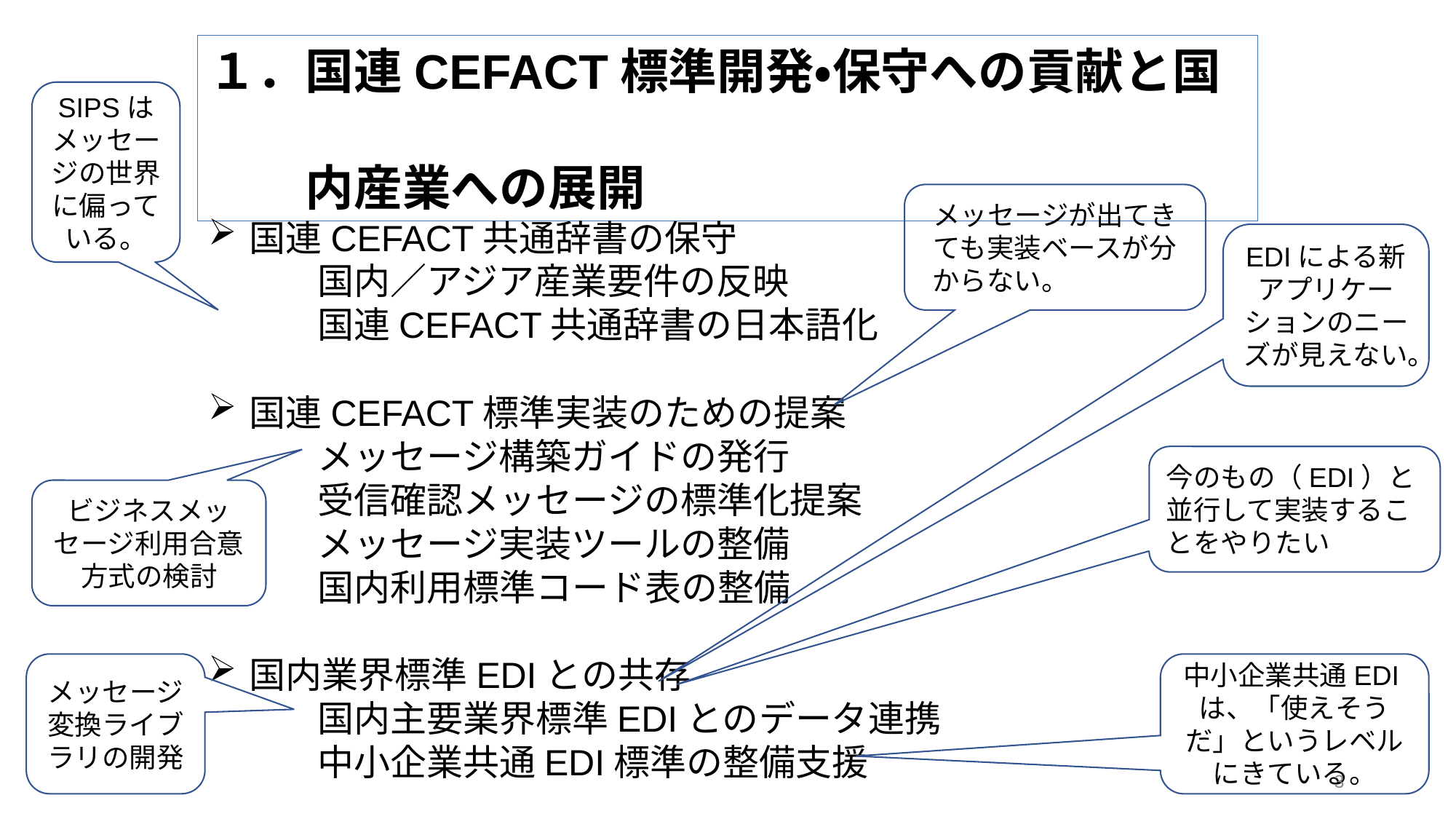

１．国連CEFACT標準開発・保守への貢献と国
　　内産業への展開
SIPSはメッセージの世界に偏っている。
メッセージが出てきても実装ベースが分からない。からない。
国連CEFACT共通辞書の保守
	国内／アジア産業要件の反映
	国連CEFACT共通辞書の日本語化

国連CEFACT標準実装のための提案
	メッセージ構築ガイドの発行
	受信確認メッセージの標準化提案
	メッセージ実装ツールの整備
	国内利用標準コード表の整備

国内業界標準EDIとの共存
	国内主要業界標準EDIとのデータ連携
	中小企業共通EDI標準の整備支援
EDIによる新アプリケーションのニーズが見えない。
今のもの（EDI）と並行して実装することをやりたい
ビジネスメッセージ利用合意方式の検討
メッセージ変換ライブラリの開発
中小企業共通EDIは、「使えそうだ」というレベルにきている。
3